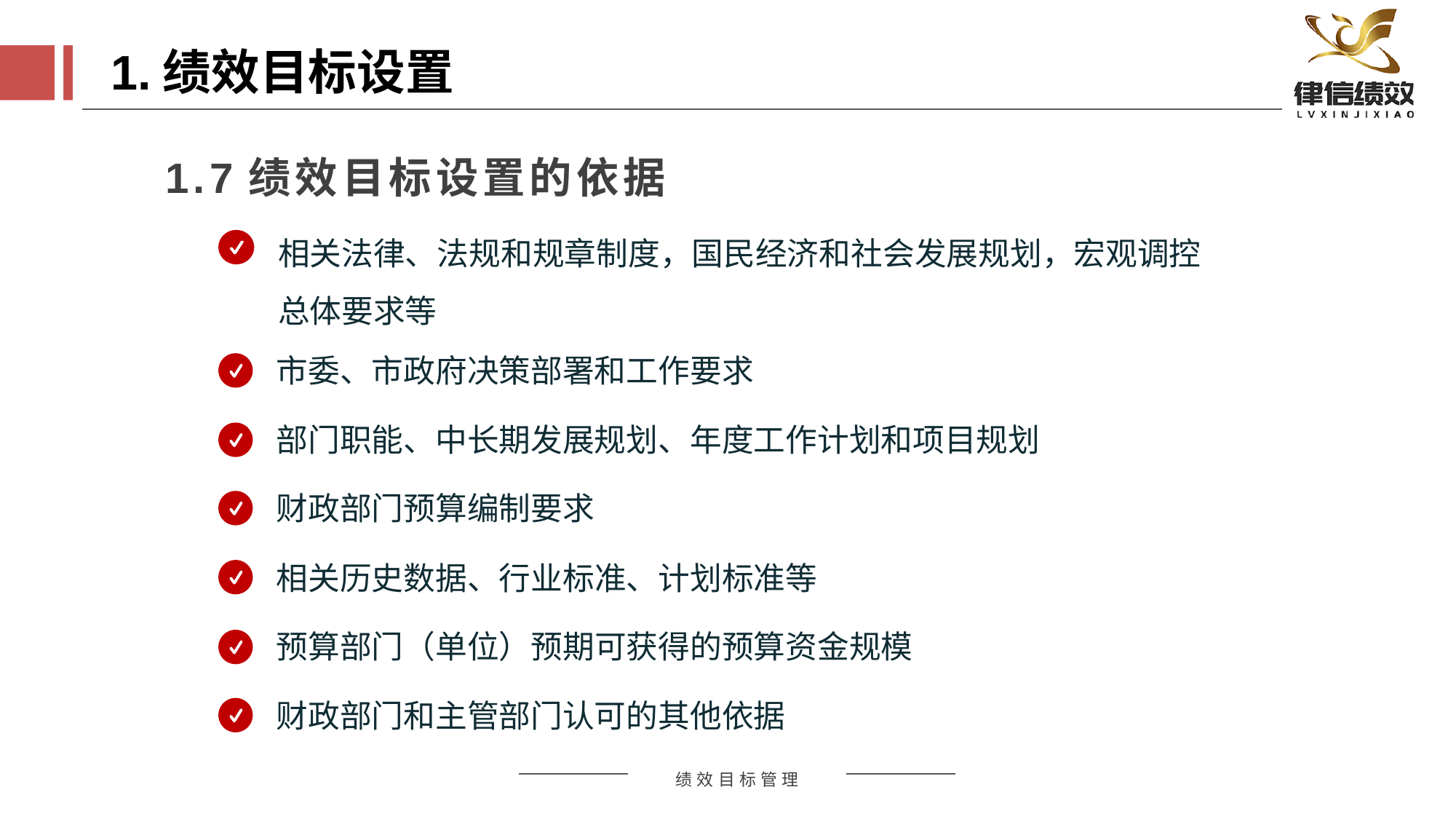

1.绩效目标设置
1.7绩效目标设置的依据
相关法律、法规和规章制度，国民经济和社会发展规划，宏观调控总体要求等

市委、市政府决策部署和工作要求

部门职能、中长期发展规划、年度工作计划和项目规划

财政部门预算编制要求

相关历史数据、行业标准、计划标准等

预算部门（单位）预期可获得的预算资金规模

财政部门和主管部门认可的其他依据